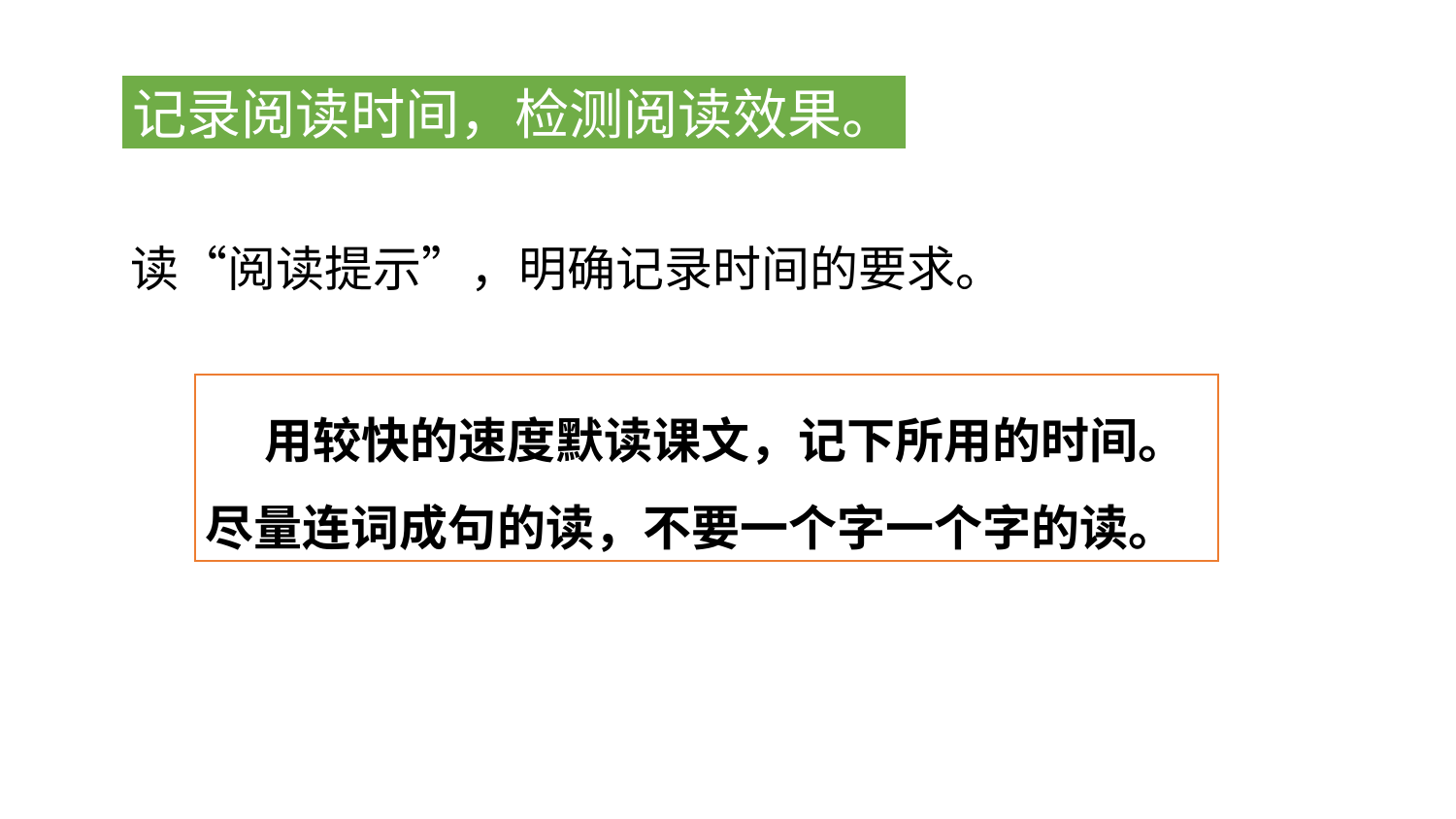

记录阅读时间，检测阅读效果。
读“阅读提示”，明确记录时间的要求。
     用较快的速度默读课文，记下所用的时间。尽量连词成句的读，不要一个字一个字的读。